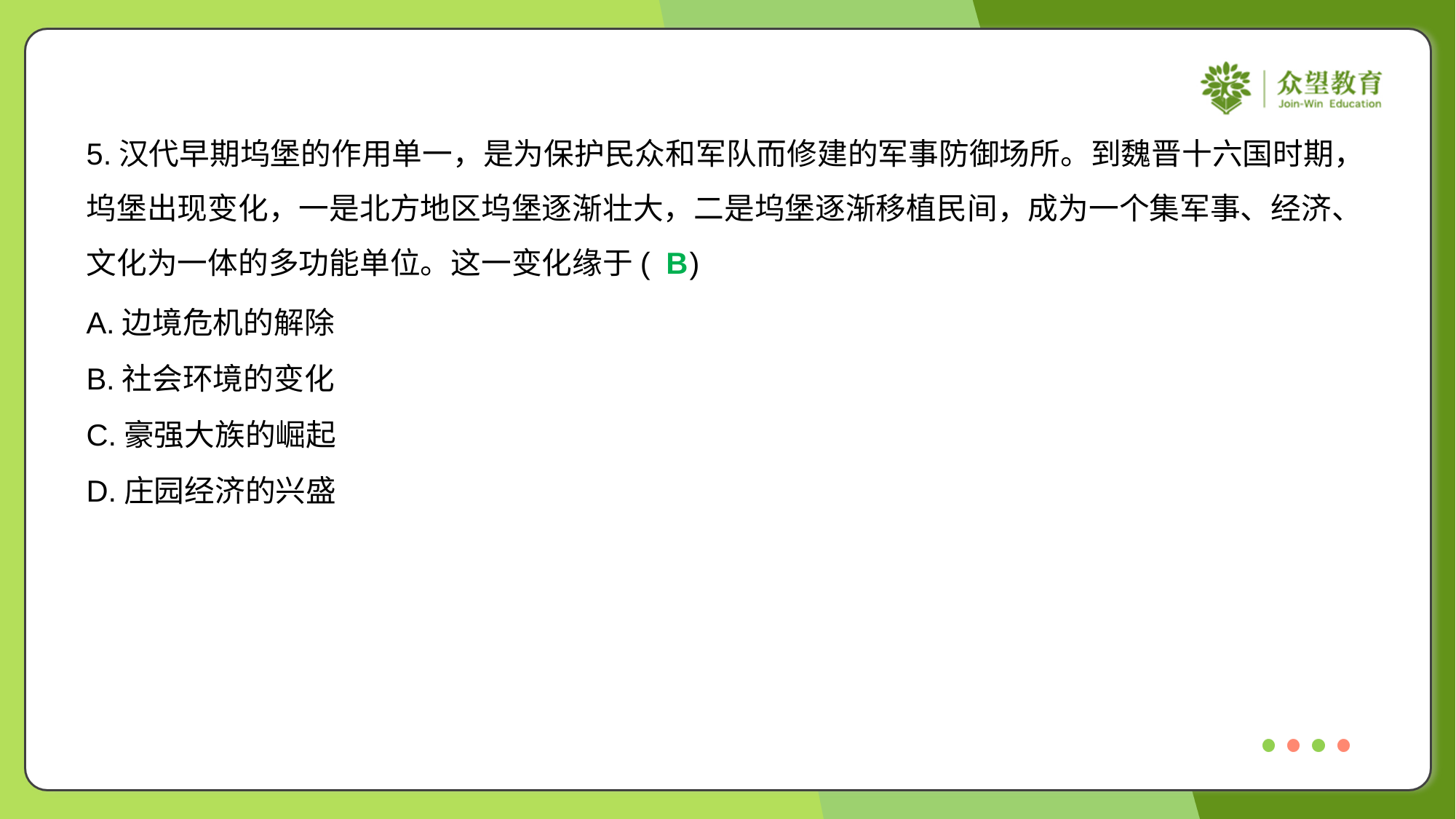

5.汉代早期坞堡的作用单一，是为保护民众和军队而修建的军事防御场所。到魏晋十六国时期，
坞堡出现变化，一是北方地区坞堡逐渐壮大，二是坞堡逐渐移植民间，成为一个集军事、经济、
文化为一体的多功能单位。这一变化缘于(     )
B
A.边境危机的解除
B.社会环境的变化
C.豪强大族的崛起
D.庄园经济的兴盛